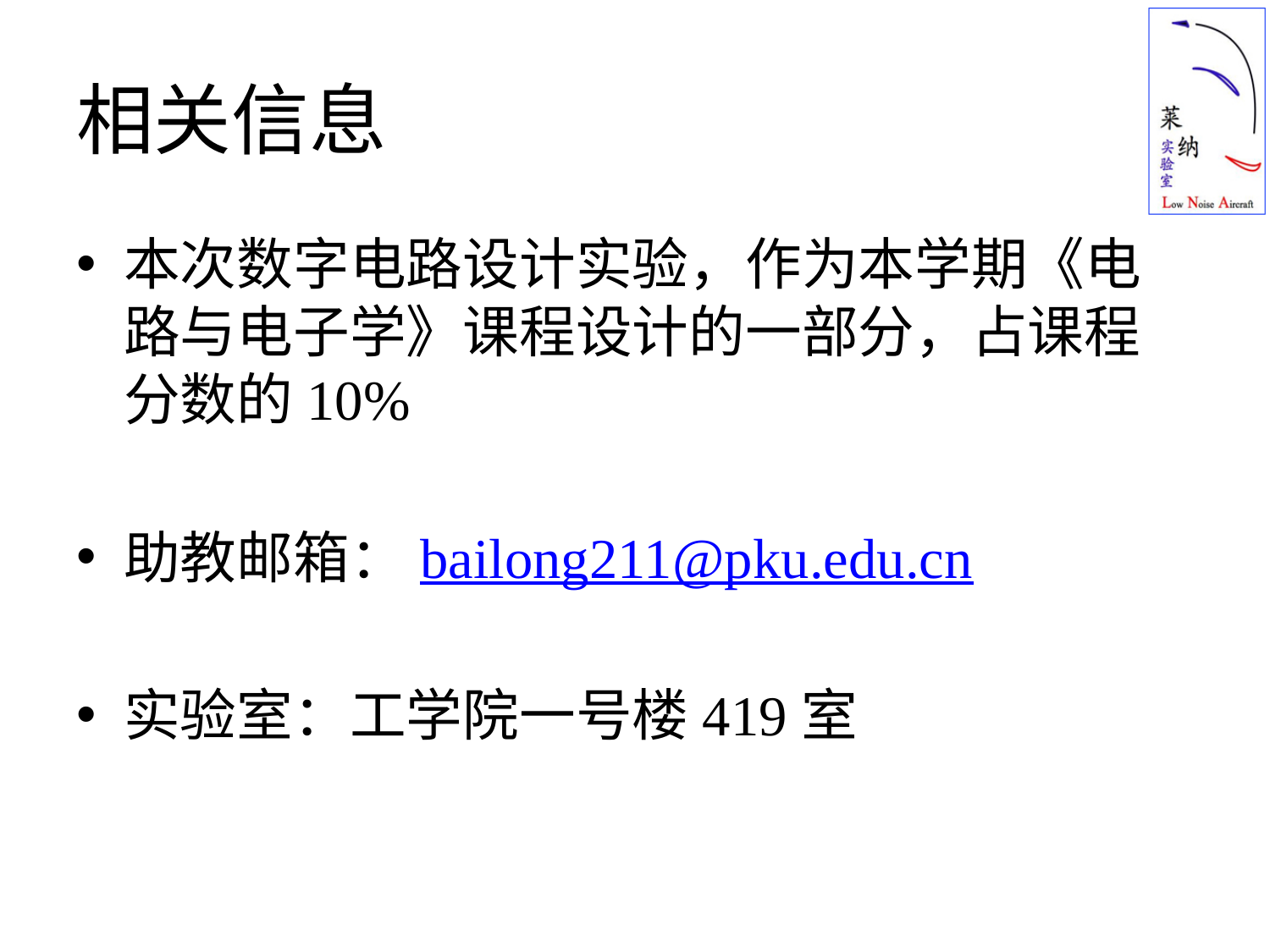

# 相关信息
本次数字电路设计实验，作为本学期《电路与电子学》课程设计的一部分，占课程分数的10%

助教邮箱：bailong211@pku.edu.cn

实验室：工学院一号楼419室